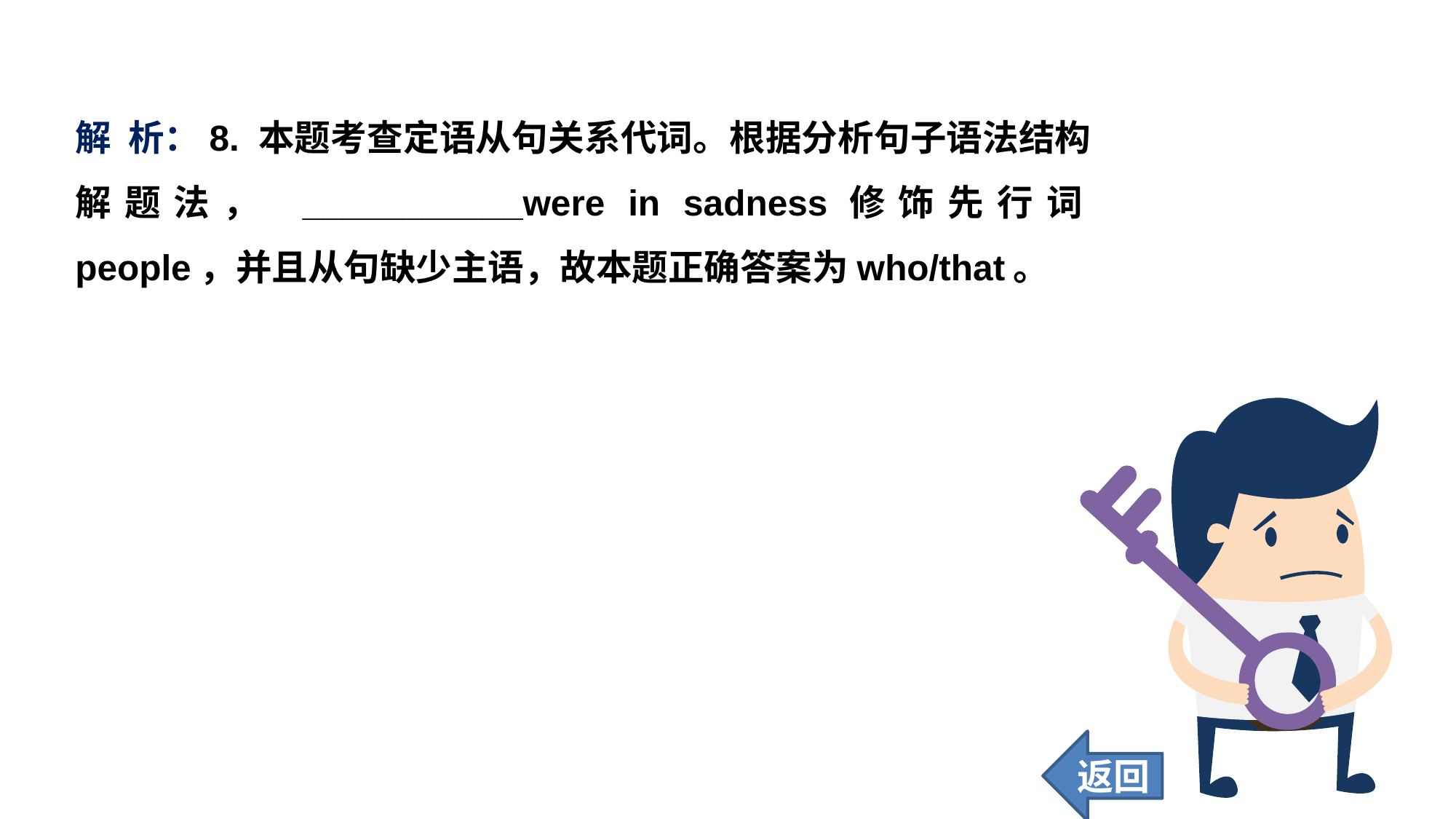

解  析：8. 本题考查定语从句关系代词。根据分析句子语法结构解题法， ___________were in sadness修饰先行词people，并且从句缺少主语，故本题正确答案为who/that。

返回
191